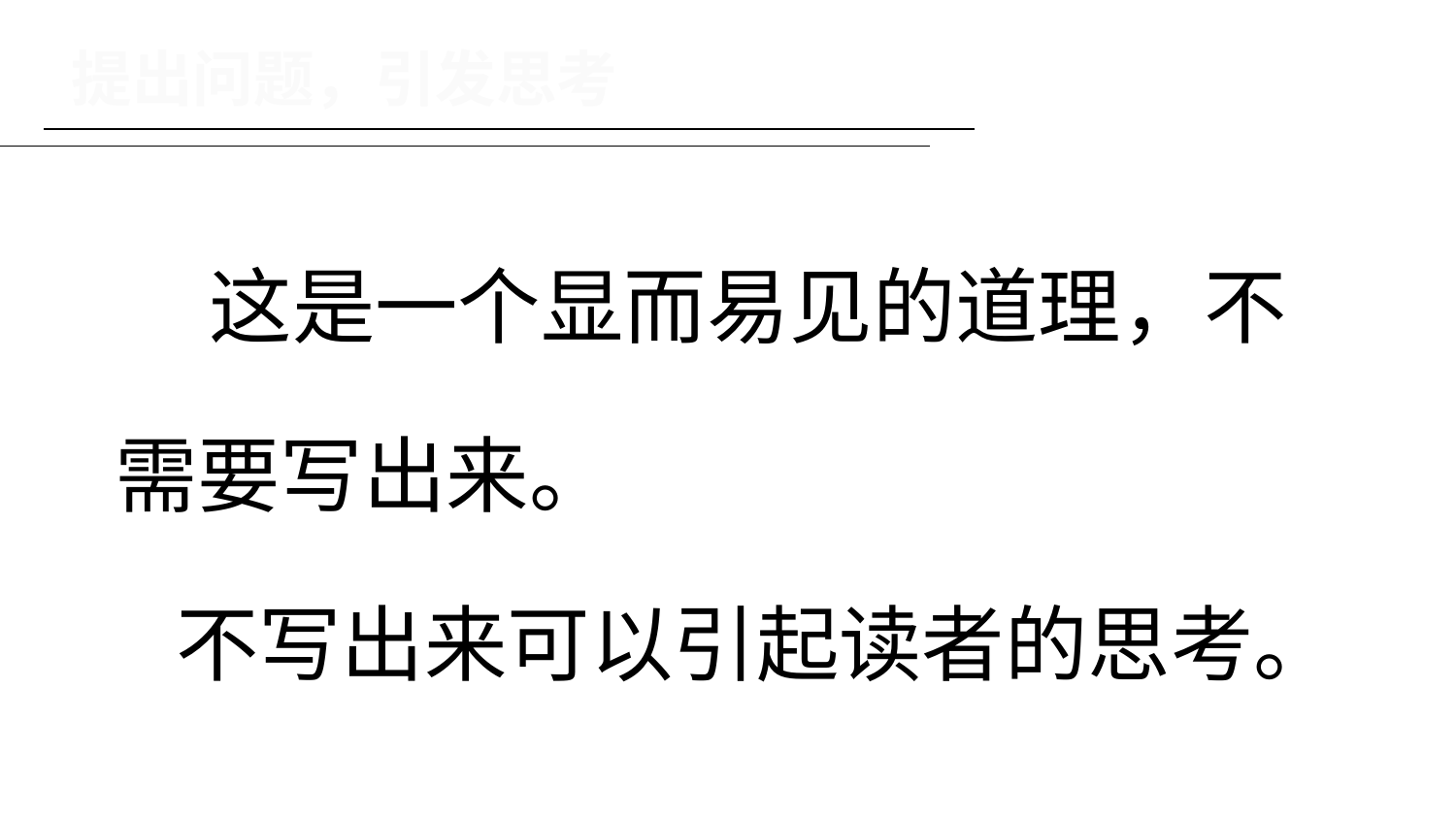

提出问题，引发思考
    这是一个显而易见的道理，不需要写出来。
  不写出来可以引起读者的思考。